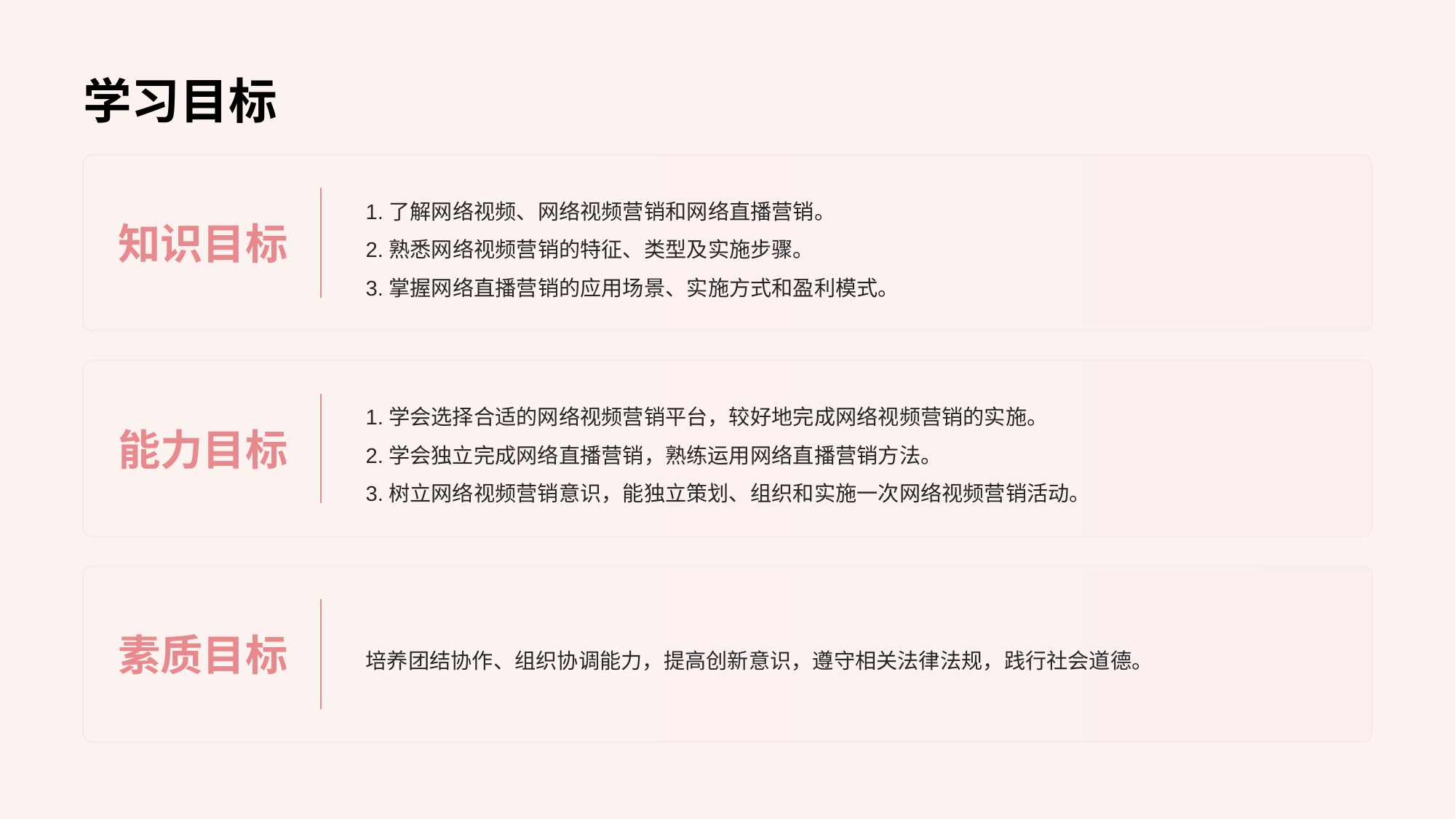

# 学习目标

知识目标
1.了解网络视频、网络视频营销和网络直播营销。
2.熟悉网络视频营销的特征、类型及实施步骤。
3.掌握网络直播营销的应用场景、实施方式和盈利模式。

能力目标
1.学会选择合适的网络视频营销平台，较好地完成网络视频营销的实施。
2.学会独立完成网络直播营销，熟练运用网络直播营销方法。
3.树立网络视频营销意识，能独立策划、组织和实施一次网络视频营销活动。
素质目标

培养团结协作、组织协调能力，提高创新意识，遵守相关法律法规，践行社会道德。